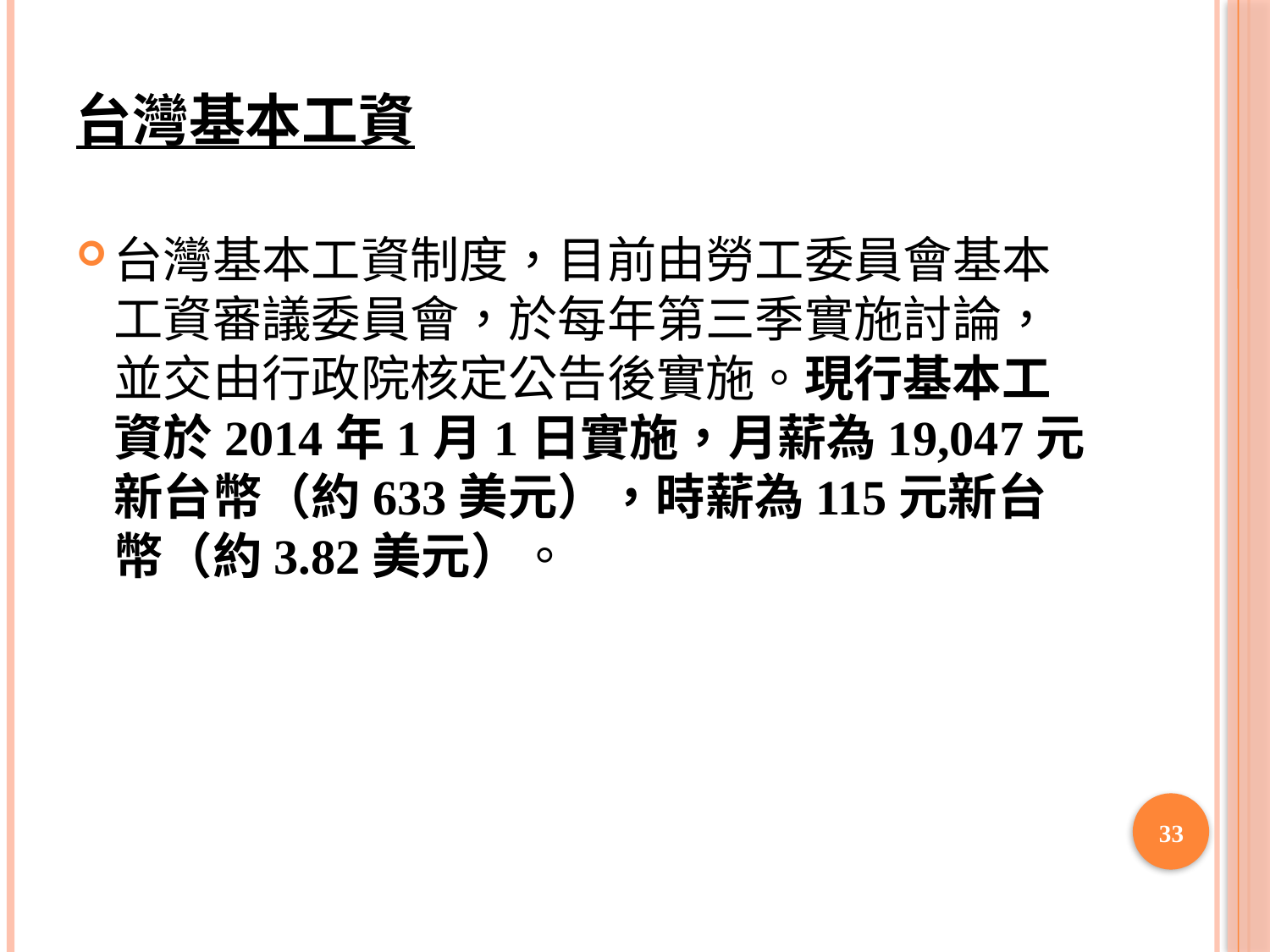

# 台灣基本工資
台灣基本工資制度，目前由勞工委員會基本工資審議委員會，於每年第三季實施討論，並交由行政院核定公告後實施。現行基本工資於2014年1月1日實施，月薪為19,047元新台幣（約633美元），時薪為115元新台幣（約3.82美元）。
33